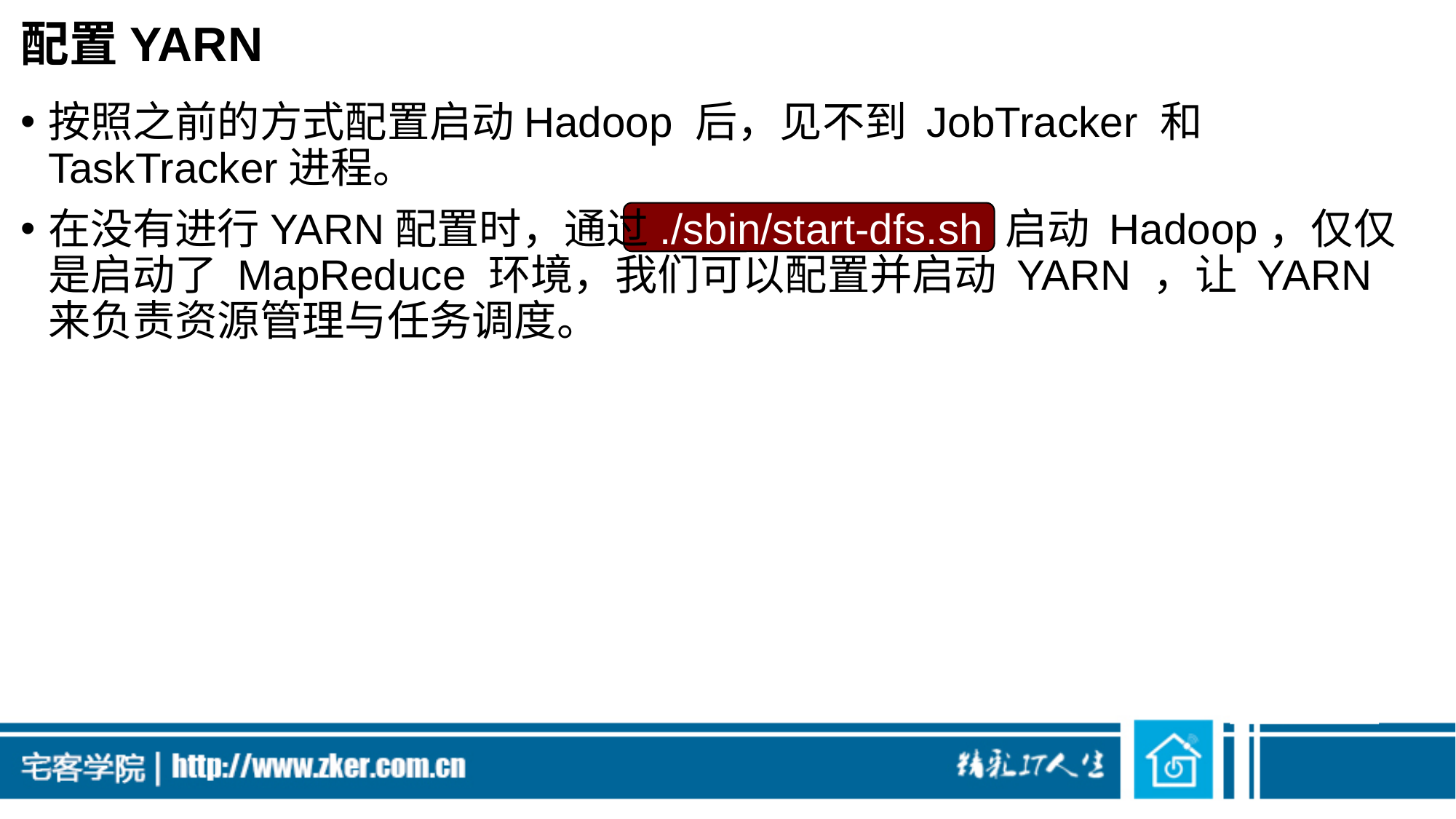

# 配置YARN
按照之前的方式配置启动Hadoop 后，见不到 JobTracker 和 TaskTracker进程。
在没有进行YARN配置时，通过./sbin/start-dfs.sh 启动 Hadoop，仅仅是启动了 MapReduce 环境，我们可以配置并启动 YARN ，让 YARN 来负责资源管理与任务调度。